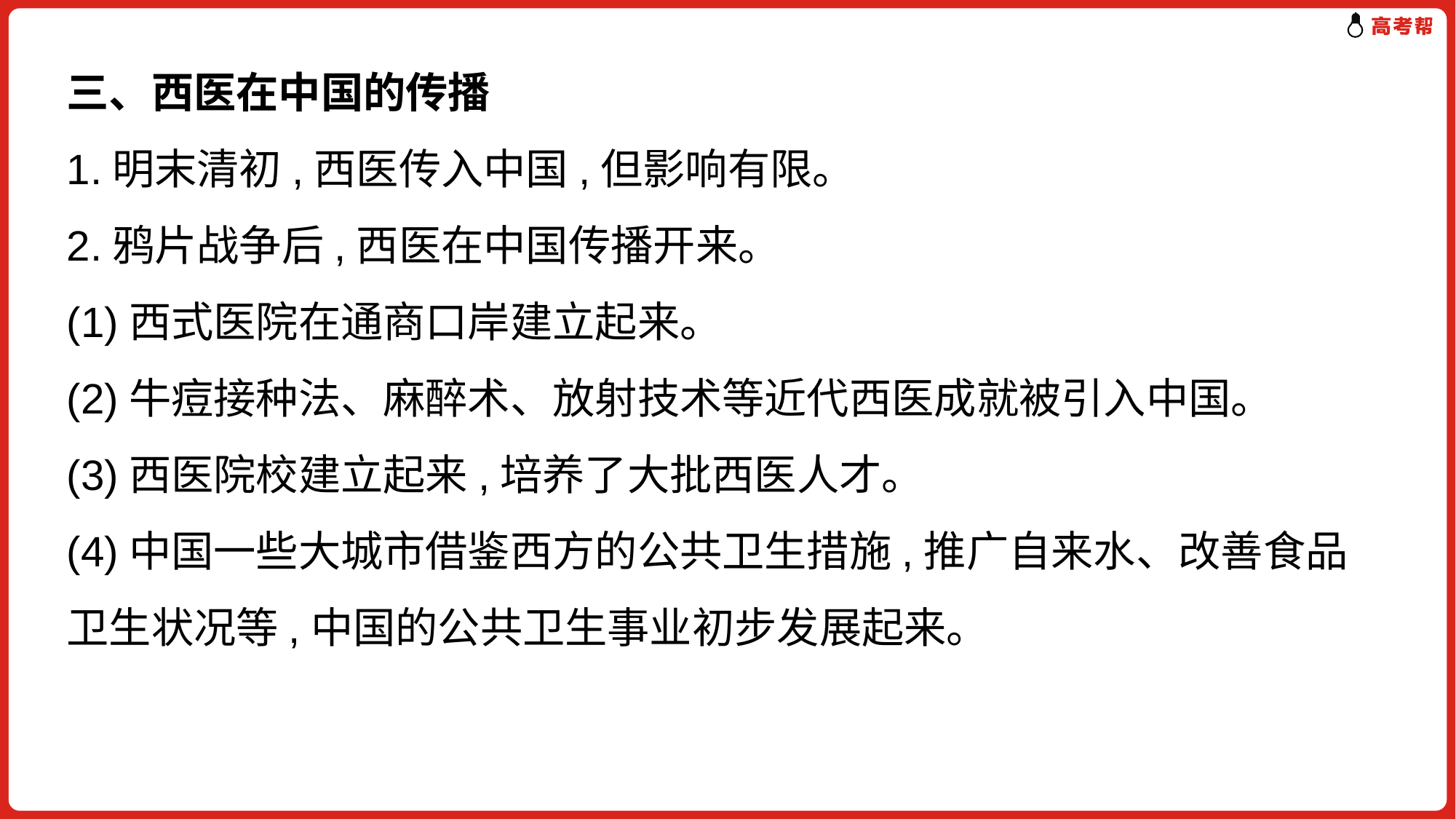

三、西医在中国的传播
1.明末清初,西医传入中国,但影响有限。
2.鸦片战争后,西医在中国传播开来。
(1)西式医院在通商口岸建立起来。
(2)牛痘接种法、麻醉术、放射技术等近代西医成就被引入中国。
(3)西医院校建立起来,培养了大批西医人才。
(4)中国一些大城市借鉴西方的公共卫生措施,推广自来水、改善食品卫生状况等,中国的公共卫生事业初步发展起来。